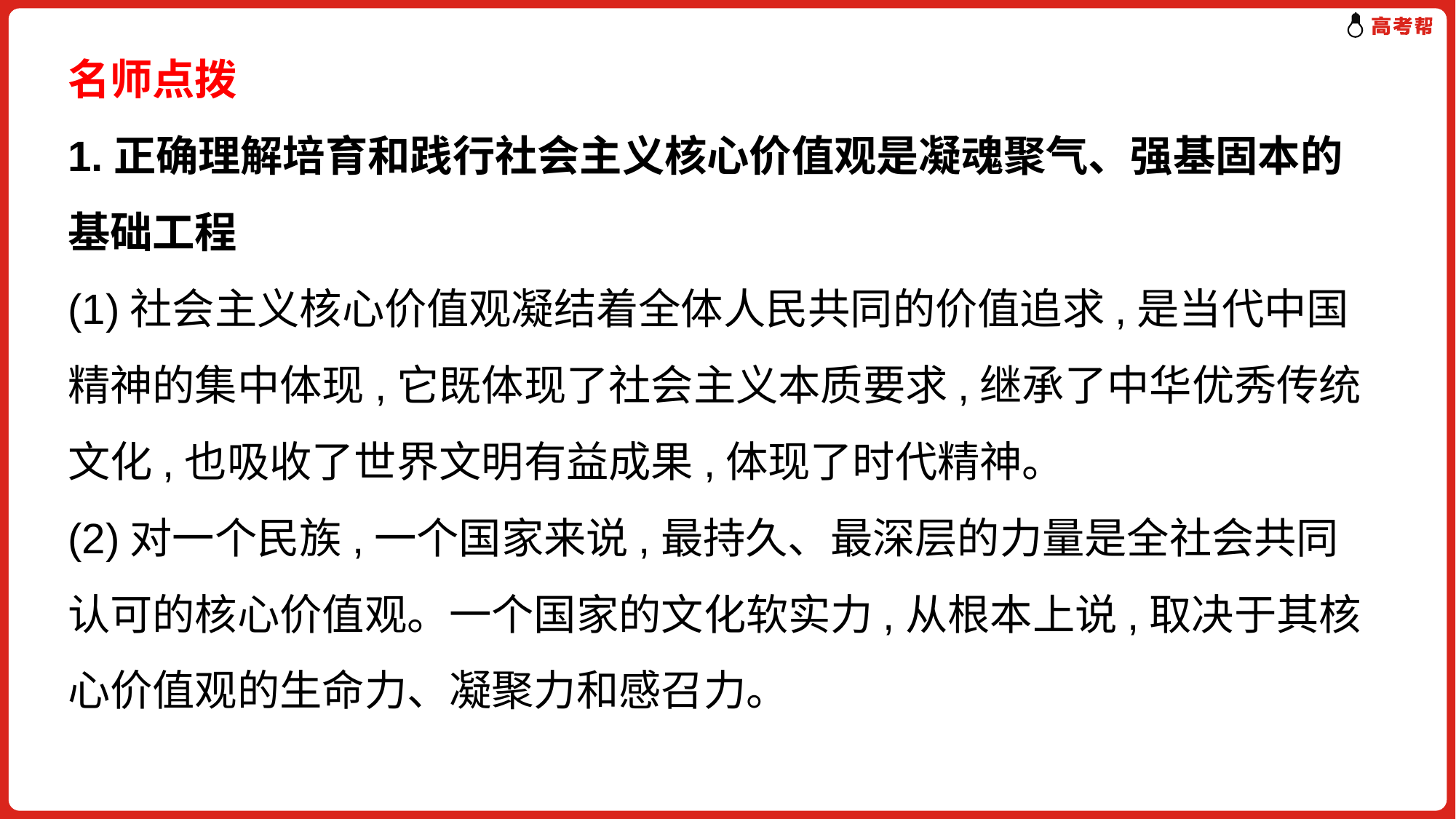

名师点拨
1.正确理解培育和践行社会主义核心价值观是凝魂聚气、强基固本的基础工程
(1)社会主义核心价值观凝结着全体人民共同的价值追求,是当代中国精神的集中体现,它既体现了社会主义本质要求,继承了中华优秀传统文化,也吸收了世界文明有益成果,体现了时代精神。
(2)对一个民族,一个国家来说,最持久、最深层的力量是全社会共同认可的核心价值观。一个国家的文化软实力,从根本上说,取决于其核心价值观的生命力、凝聚力和感召力。